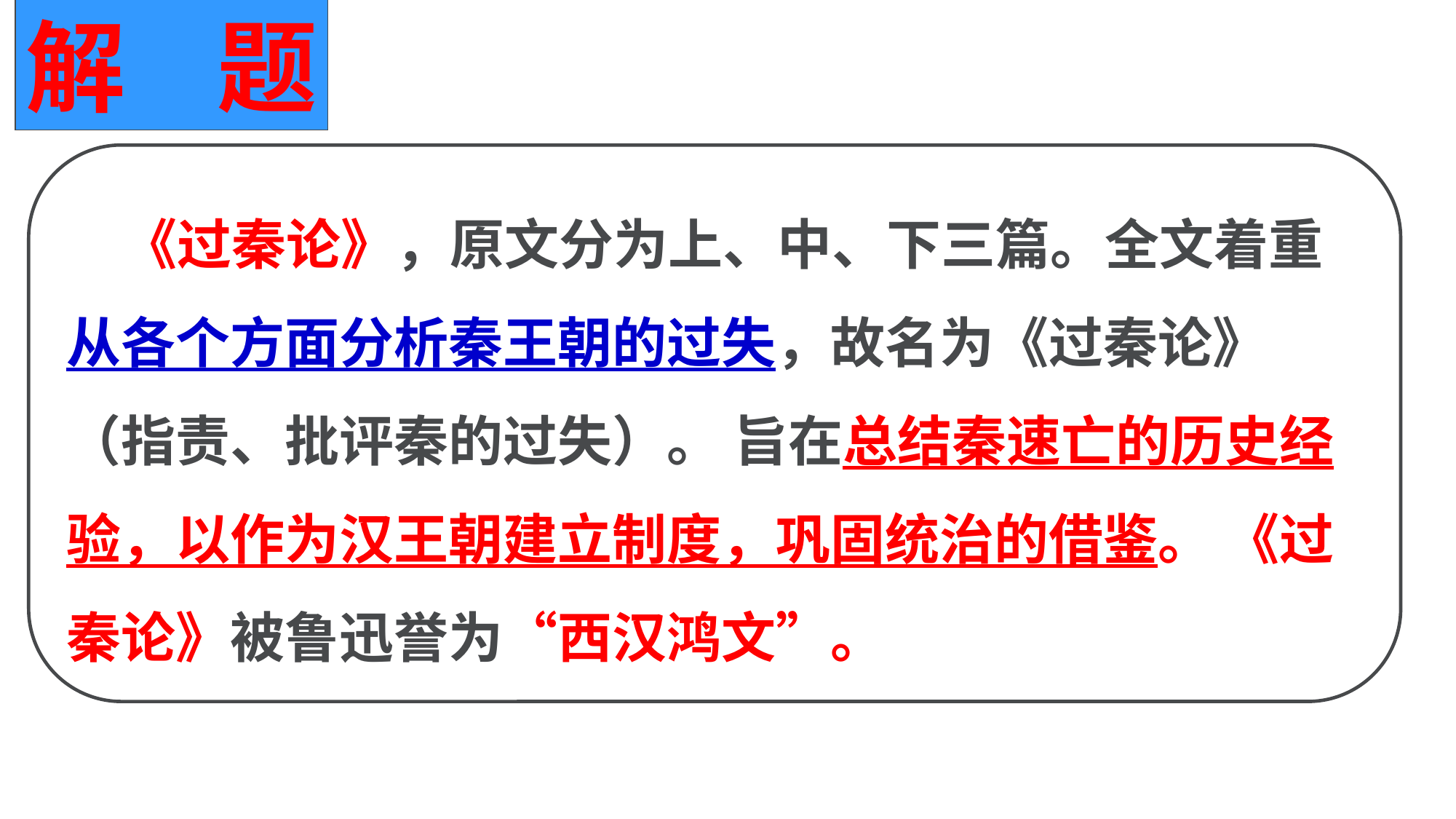

解    题
    《过秦论》，原文分为上、中、下三篇。全文着重从各个方面分析秦王朝的过失，故名为《过秦论》（指责、批评秦的过失）。 旨在总结秦速亡的历史经验，以作为汉王朝建立制度，巩固统治的借鉴。 《过秦论》被鲁迅誉为“西汉鸿文”。